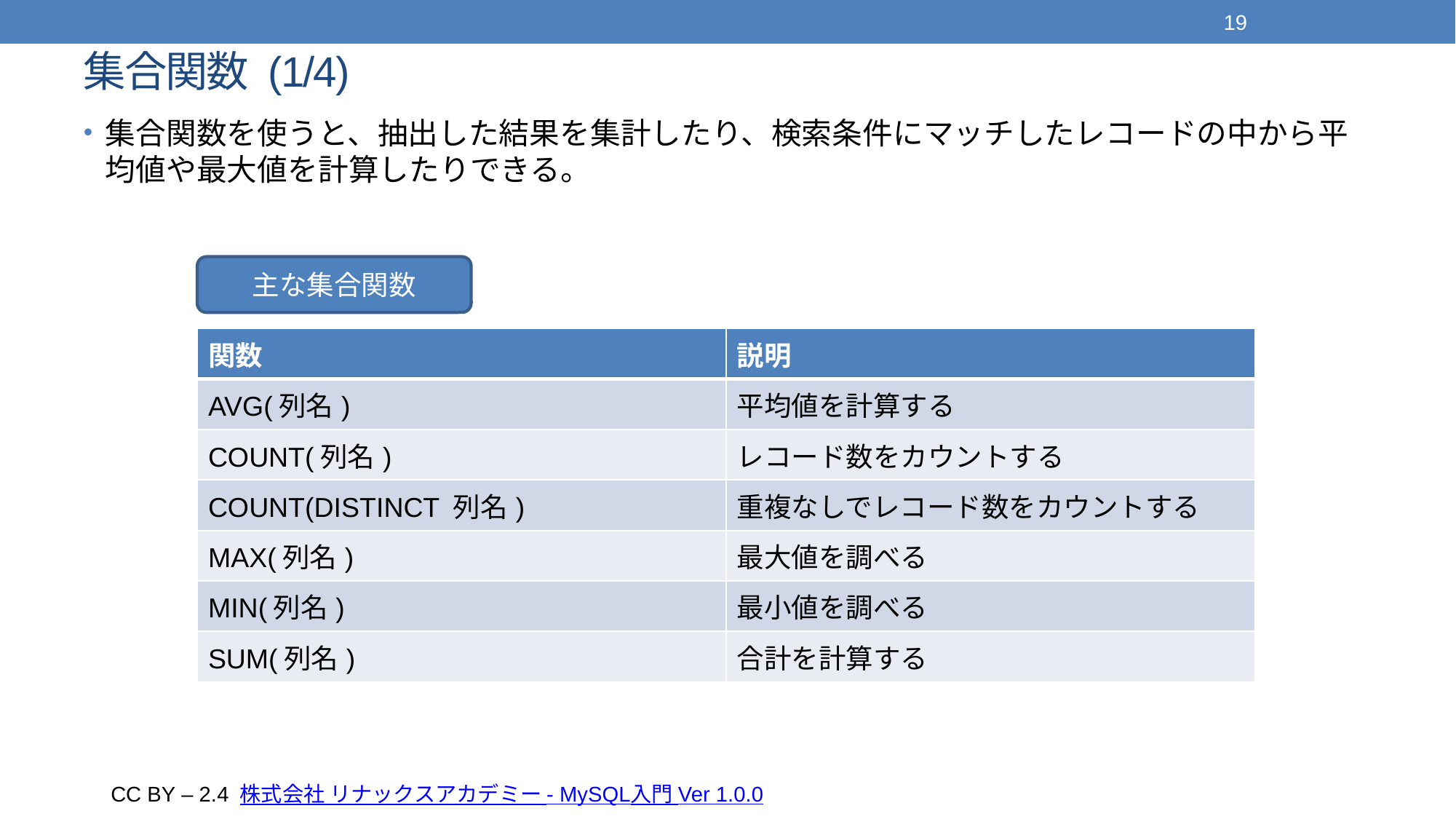

19
# 集合関数 (1/4)
集合関数を使うと、抽出した結果を集計したり、検索条件にマッチしたレコードの中から平均値や最大値を計算したりできる。

主な集合関数
| 関数 | 説明 |
| --- | --- |
| AVG(列名) | 平均値を計算する |
| COUNT(列名) | レコード数をカウントする |
| COUNT(DISTINCT 列名) | 重複なしでレコード数をカウントする |
| MAX(列名) | 最大値を調べる |
| MIN(列名) | 最小値を調べる |
| SUM(列名) | 合計を計算する |
CC BY – 2.4 株式会社 リナックスアカデミー - MySQL入門 Ver 1.0.0